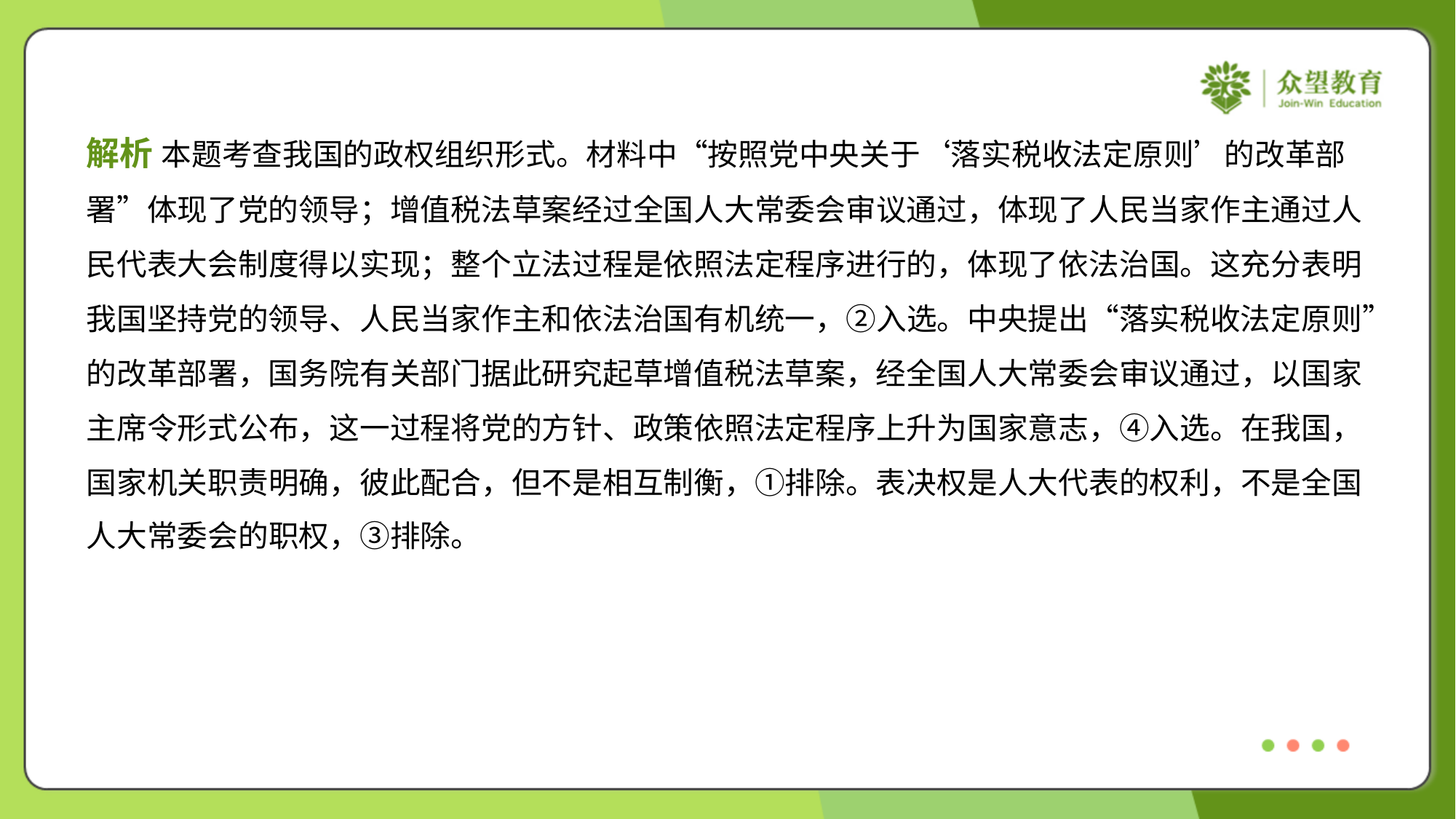

解析 本题考查我国的政权组织形式。材料中“按照党中央关于‘落实税收法定原则’的改革部
署”体现了党的领导；增值税法草案经过全国人大常委会审议通过，体现了人民当家作主通过人
民代表大会制度得以实现；整个立法过程是依照法定程序进行的，体现了依法治国。这充分表明
我国坚持党的领导、人民当家作主和依法治国有机统一，②入选。中央提出“落实税收法定原则”
的改革部署，国务院有关部门据此研究起草增值税法草案，经全国人大常委会审议通过，以国家
主席令形式公布，这一过程将党的方针、政策依照法定程序上升为国家意志，④入选。在我国，
国家机关职责明确，彼此配合，但不是相互制衡，①排除。表决权是人大代表的权利，不是全国
人大常委会的职权，③排除。